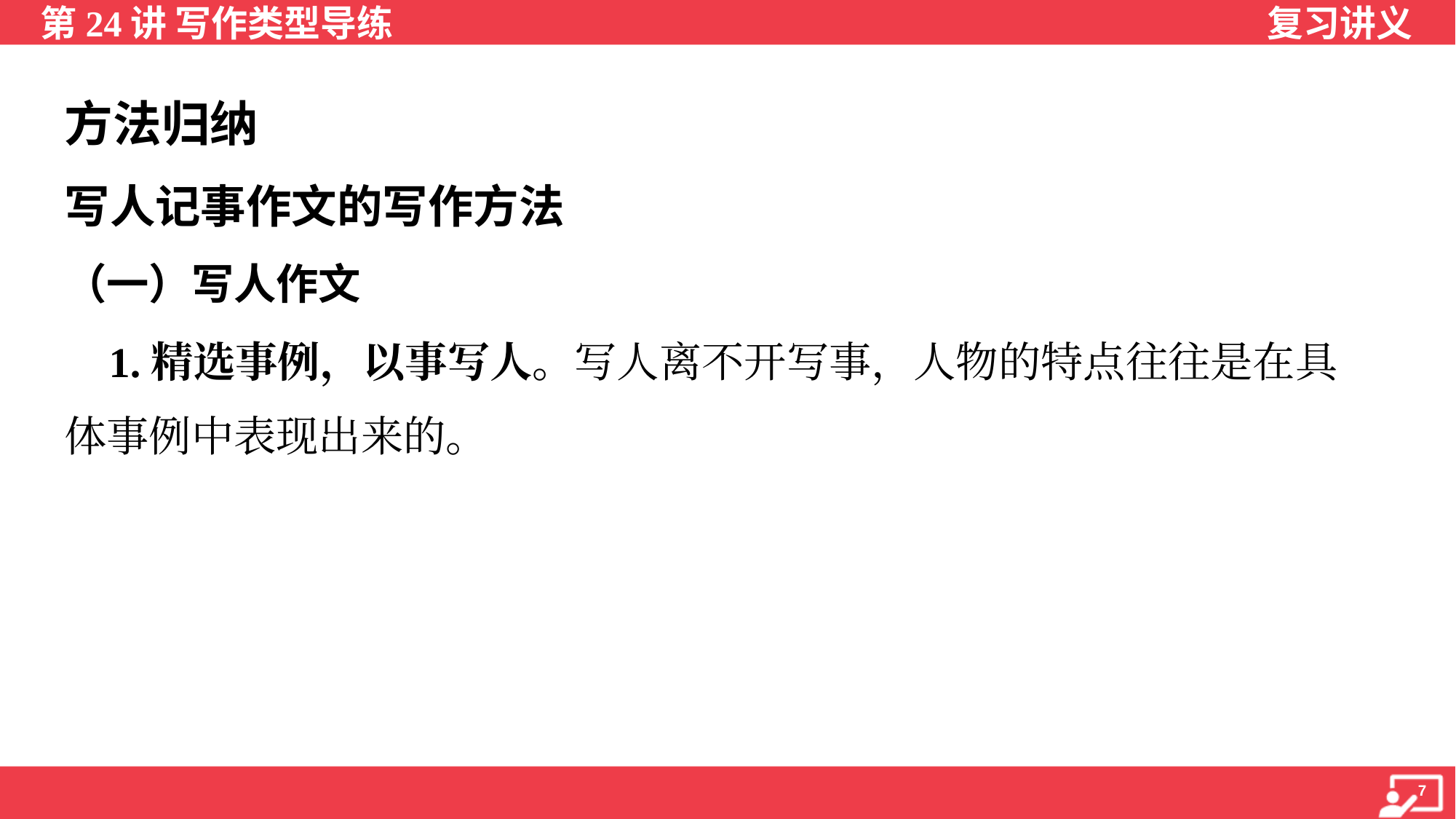

方法归纳
写人记事作文的写作方法
（一）写人作文
    1.精选事例，以事写人。写人离不开写事，人物的特点往往是在具
体事例中表现出来的。